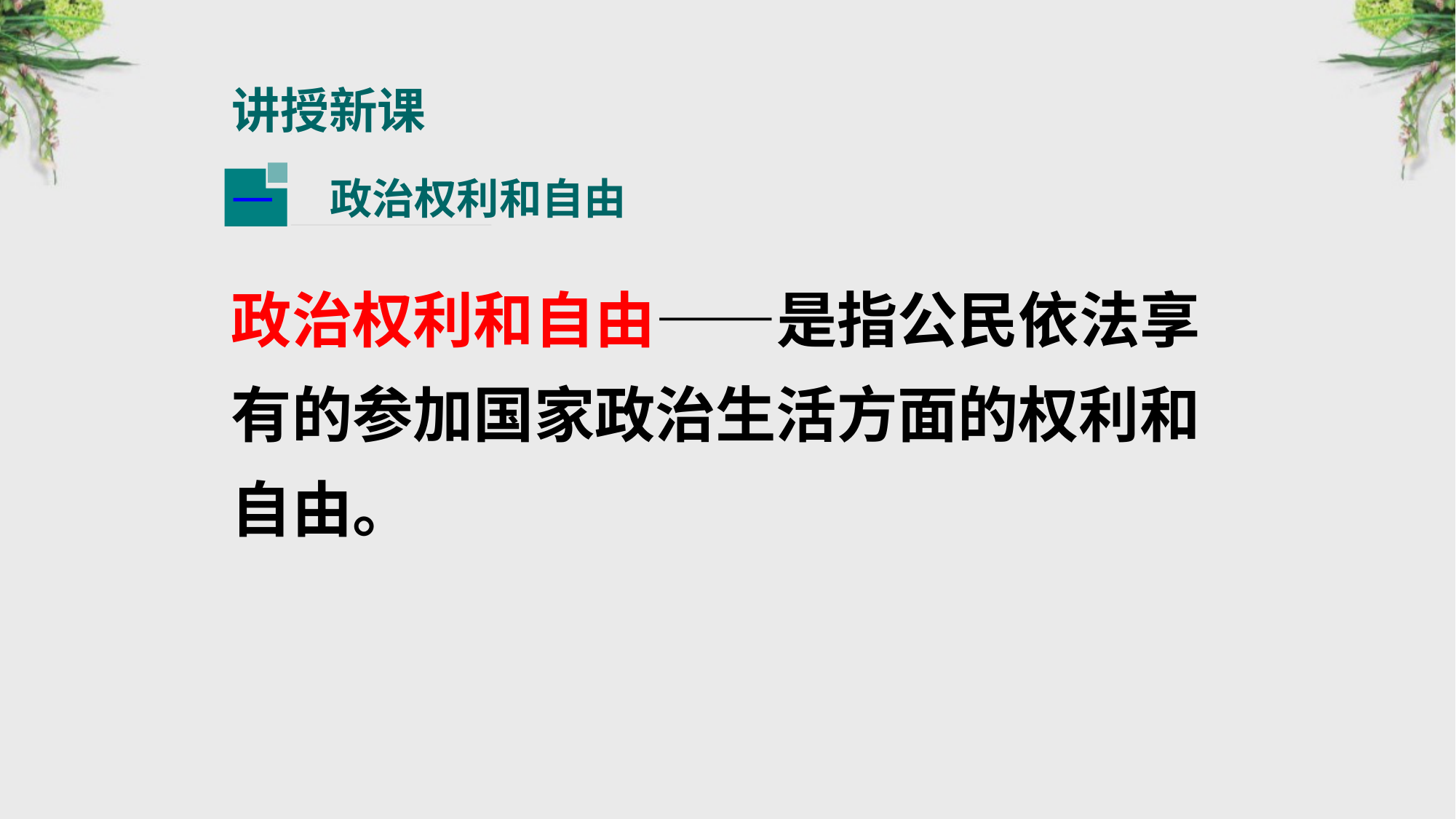

讲授新课

  政治权利和自由
一

政治权利和自由——是指公民依法享有的参加国家政治生活方面的权利和自由。